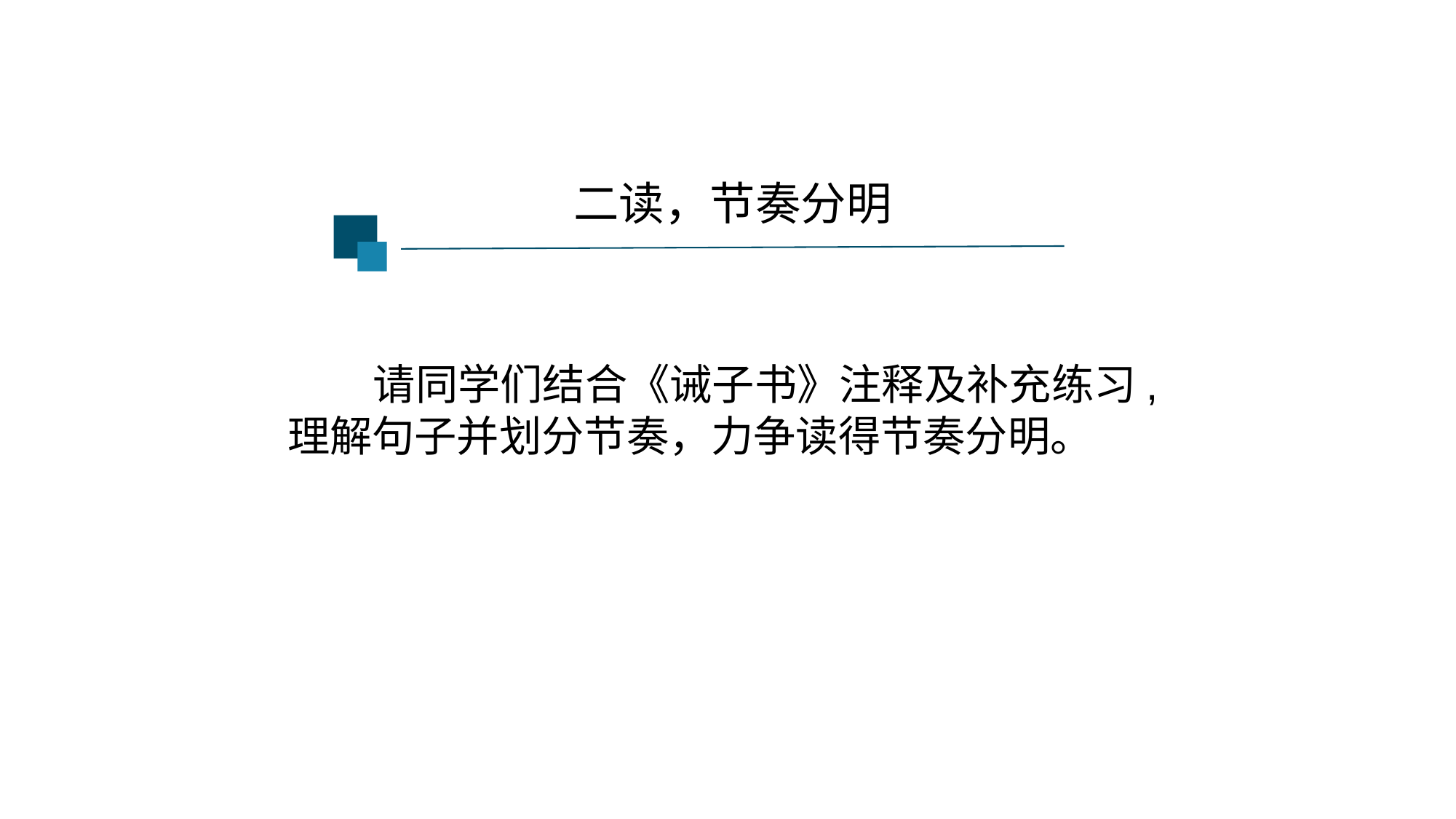

二读，节奏分明

        请同学们结合《诫子书》注释及补充练习, 理解句子并划分节奏，力争读得节奏分明。